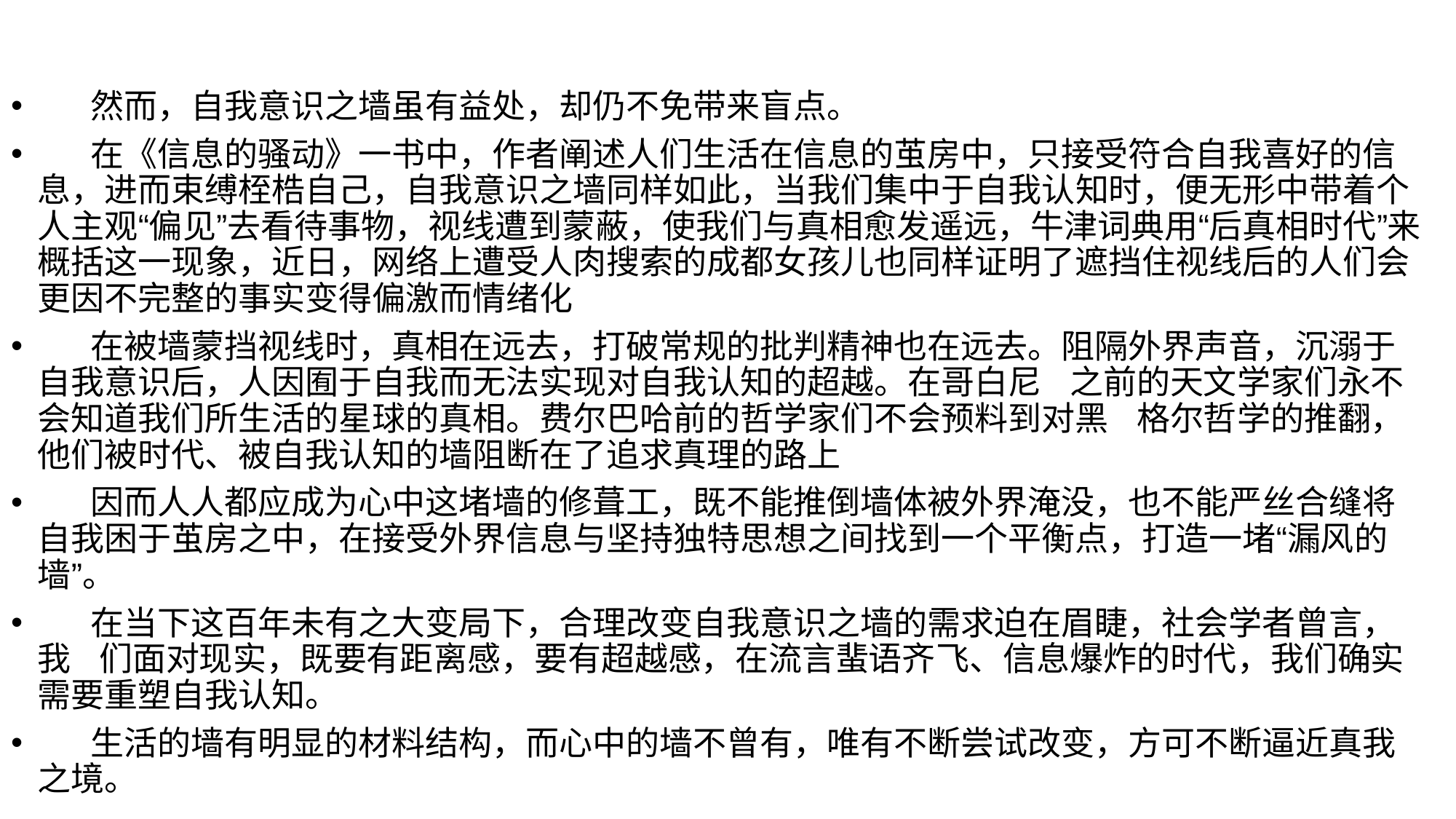

然而，自我意识之墙虽有益处，却仍不免带来盲点。
     在《信息的骚动》一书中，作者阐述人们生活在信息的茧房中，只接受符合自我喜好的信息，进而束缚桎梏自己，自我意识之墙同样如此，当我们集中于自我认知时，便无形中带着个人主观“偏见”去看待事物，视线遭到蒙蔽，使我们与真相愈发遥远，牛津词典用“后真相时代”来概括这一现象，近日，网络上遭受人肉搜索的成都女孩儿也同样证明了遮挡住视线后的人们会更因不完整的事实变得偏激而情绪化
     在被墙蒙挡视线时，真相在远去，打破常规的批判精神也在远去。阻隔外界声音，沉溺于自我意识后，人因囿于自我而无法实现对自我认知的超越。在哥白尼   之前的天文学家们永不会知道我们所生活的星球的真相。费尔巴哈前的哲学家们不会预料到对黑   格尔哲学的推翻，他们被时代、被自我认知的墙阻断在了追求真理的路上
     因而人人都应成为心中这堵墙的修葺工，既不能推倒墙体被外界淹没，也不能严丝合缝将自我困于茧房之中，在接受外界信息与坚持独特思想之间找到一个平衡点，打造一堵“漏风的墙”。
     在当下这百年未有之大变局下，合理改变自我意识之墙的需求迫在眉睫，社会学者曾言，我   们面对现实，既要有距离感，要有超越感，在流言蜚语齐飞、信息爆炸的时代，我们确实需要重塑自我认知。
     生活的墙有明显的材料结构，而心中的墙不曾有，唯有不断尝试改变，方可不断逼近真我之境。